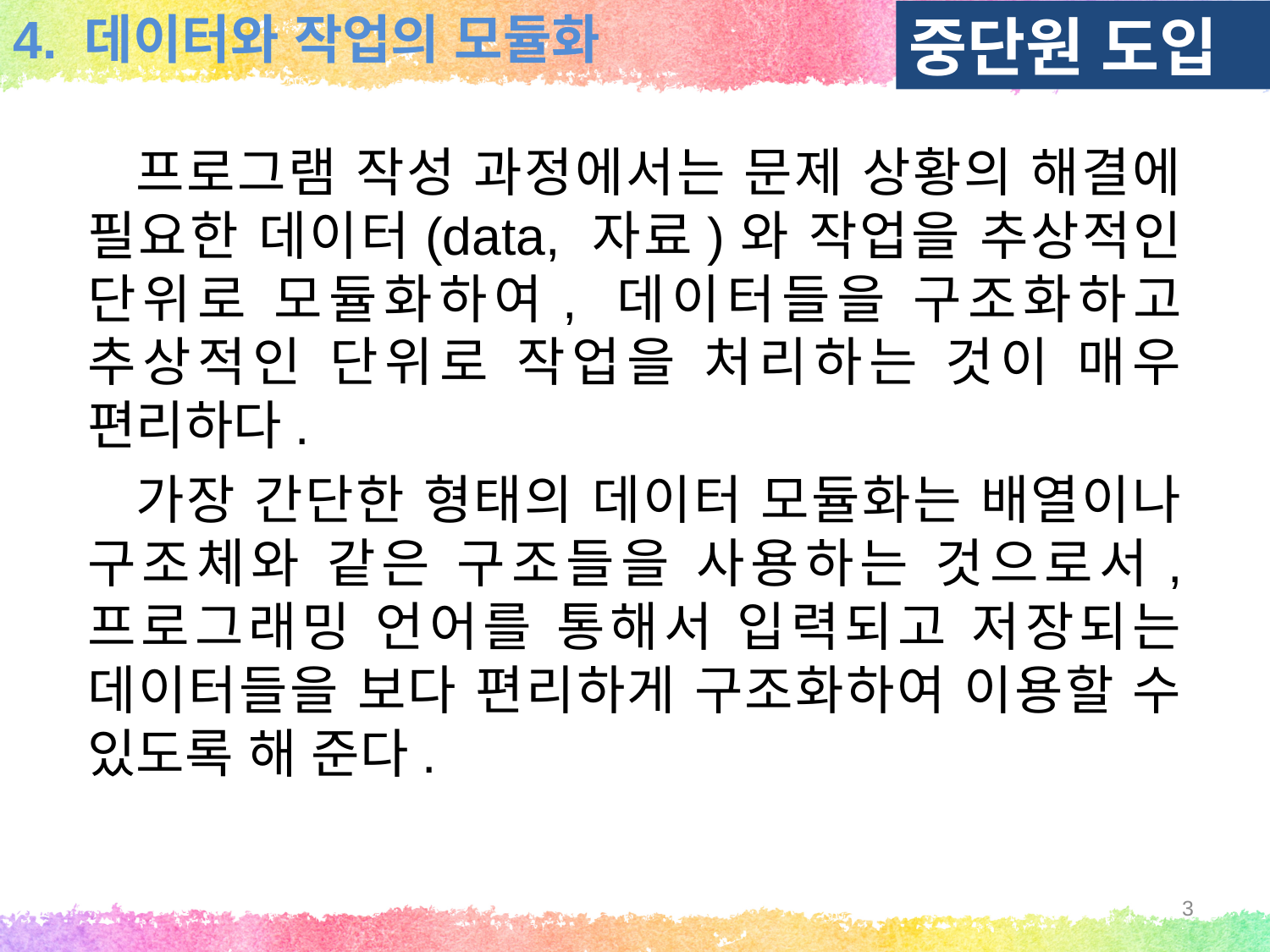

중단원 도입
4. 데이터와 작업의 모듈화
  프로그램 작성 과정에서는 문제 상황의 해결에 필요한 데이터(data, 자료)와 작업을 추상적인 단위로 모듈화하여, 데이터들을 구조화하고 추상적인 단위로 작업을 처리하는 것이 매우 편리하다.
  가장 간단한 형태의 데이터 모듈화는 배열이나 구조체와 같은 구조들을 사용하는 것으로서, 프로그래밍 언어를 통해서 입력되고 저장되는 데이터들을 보다 편리하게 구조화하여 이용할 수 있도록 해 준다.

3